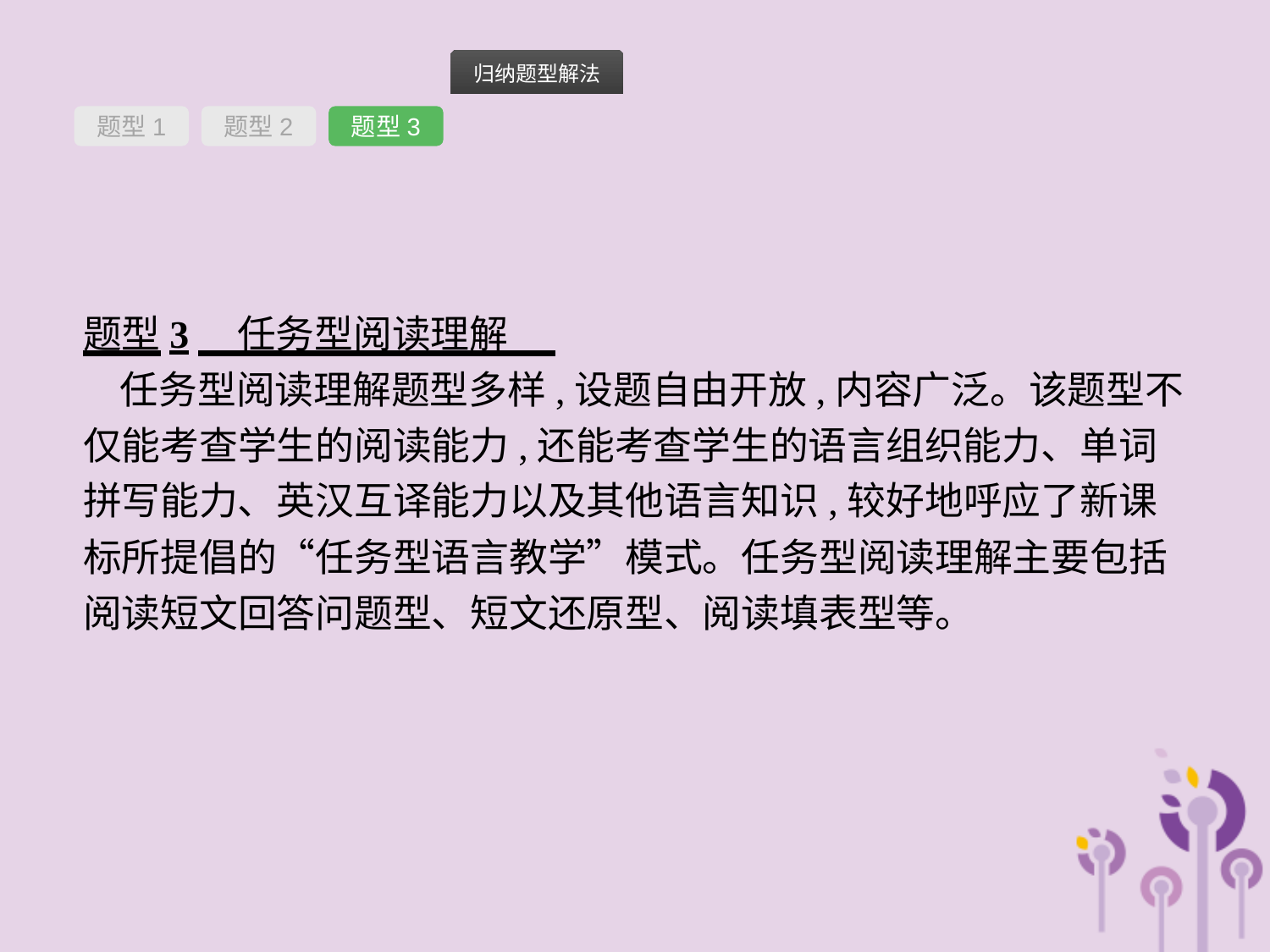

题型1
题型2
题型3
题型3　任务型阅读理解
任务型阅读理解题型多样,设题自由开放,内容广泛。该题型不仅能考查学生的阅读能力,还能考查学生的语言组织能力、单词拼写能力、英汉互译能力以及其他语言知识,较好地呼应了新课标所提倡的“任务型语言教学”模式。任务型阅读理解主要包括阅读短文回答问题型、短文还原型、阅读填表型等。